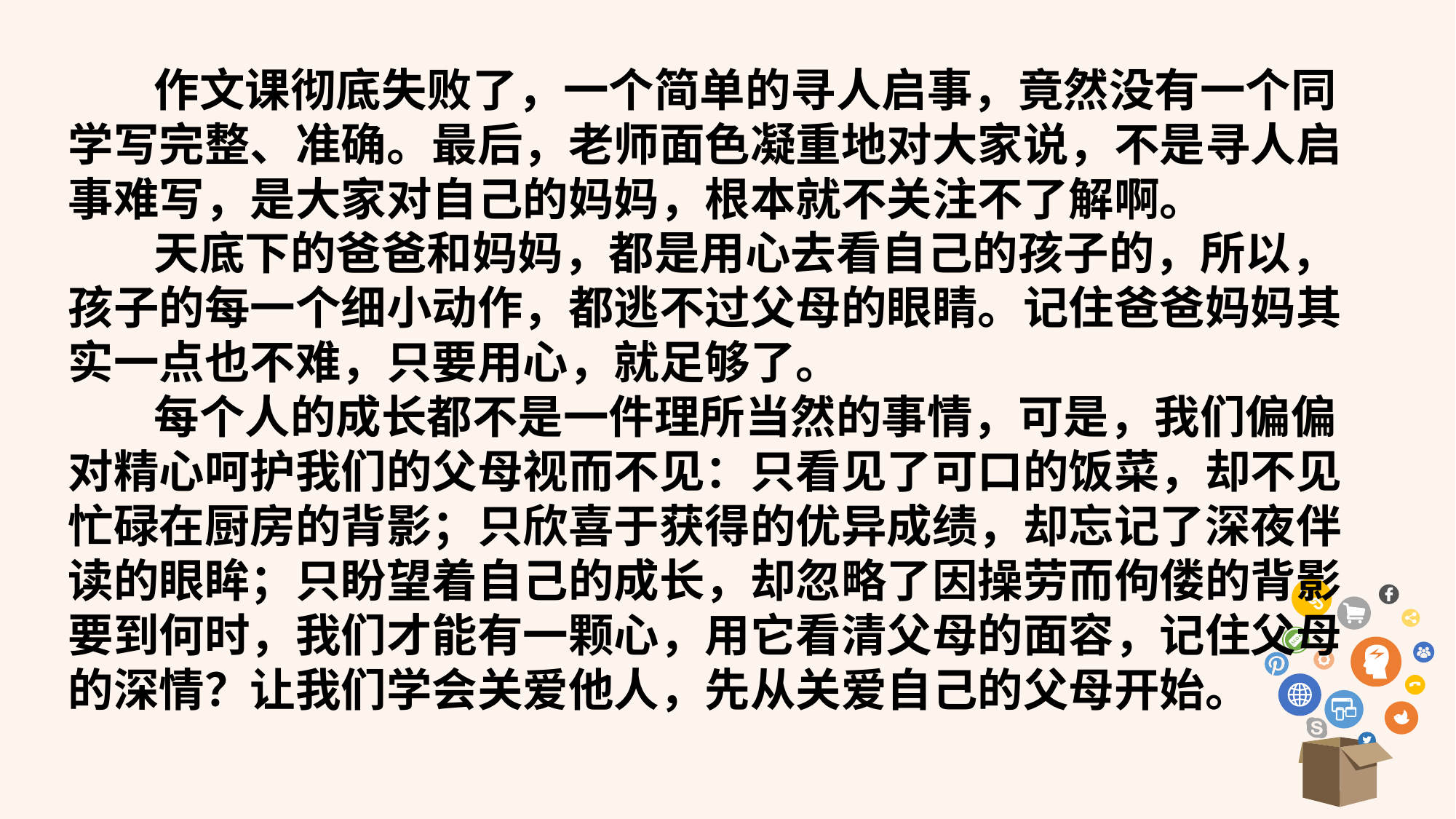

作文课彻底失败了，一个简单的寻人启事，竟然没有一个同学写完整、准确。最后，老师面色凝重地对大家说，不是寻人启事难写，是大家对自己的妈妈，根本就不关注不了解啊。
天底下的爸爸和妈妈，都是用心去看自己的孩子的，所以，孩子的每一个细小动作，都逃不过父母的眼睛。记住爸爸妈妈其实一点也不难，只要用心，就足够了。
每个人的成长都不是一件理所当然的事情，可是，我们偏偏对精心呵护我们的父母视而不见：只看见了可口的饭菜，却不见忙碌在厨房的背影；只欣喜于获得的优异成绩，却忘记了深夜伴读的眼眸；只盼望着自己的成长，却忽略了因操劳而佝偻的背影要到何时，我们才能有一颗心，用它看清父母的面容，记住父母的深情？让我们学会关爱他人，先从关爱自己的父母开始。